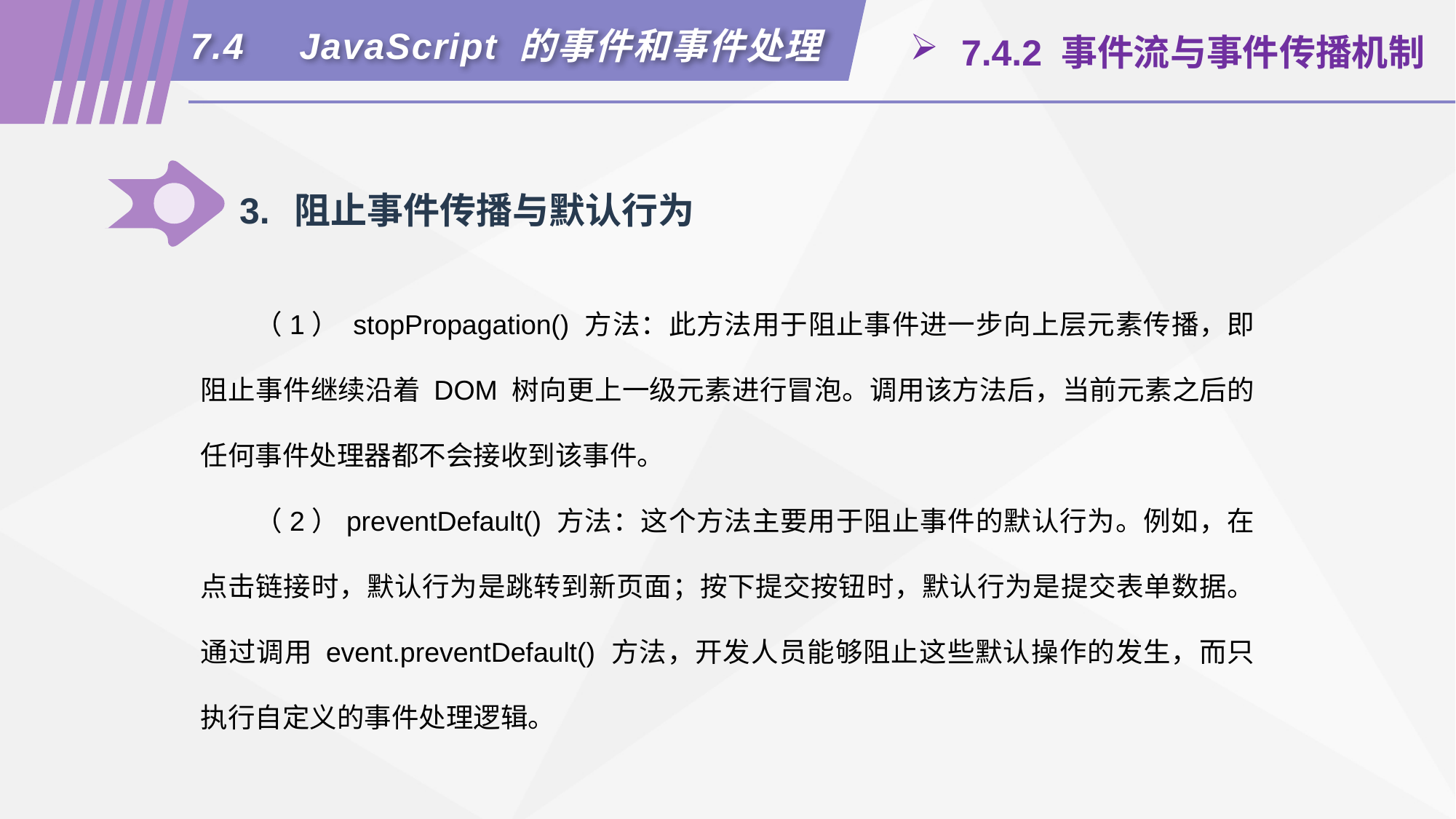

7.4	JavaScript 的事件和事件处理
 7.4.2 事件流与事件传播机制

3.	阻止事件传播与默认行为
（1） stopPropagation() 方法：此方法用于阻止事件进一步向上层元素传播，即阻止事件继续沿着 DOM 树向更上一级元素进行冒泡。调用该方法后，当前元素之后的任何事件处理器都不会接收到该事件。
（2）preventDefault() 方法：这个方法主要用于阻止事件的默认行为。例如，在点击链接时，默认行为是跳转到新页面；按下提交按钮时，默认行为是提交表单数据。通过调用 event.preventDefault() 方法，开发人员能够阻止这些默认操作的发生，而只执行自定义的事件处理逻辑。